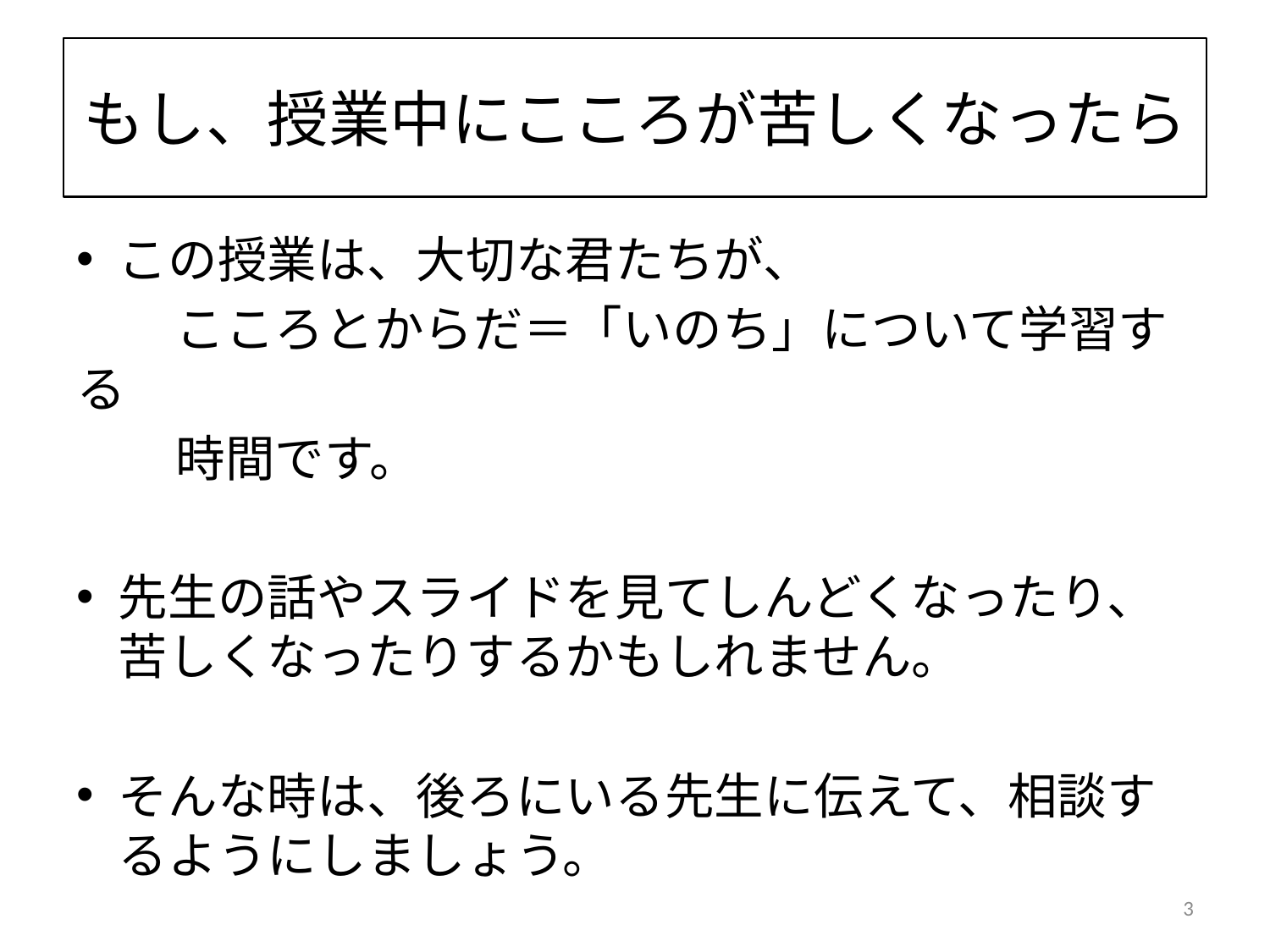

# もし、授業中にこころが苦しくなったら
この授業は、大切な君たちが、
　　こころとからだ＝「いのち」について学習する
　　時間です。

先生の話やスライドを見てしんどくなったり、苦しくなったりするかもしれません。

そんな時は、後ろにいる先生に伝えて、相談するようにしましょう。
3